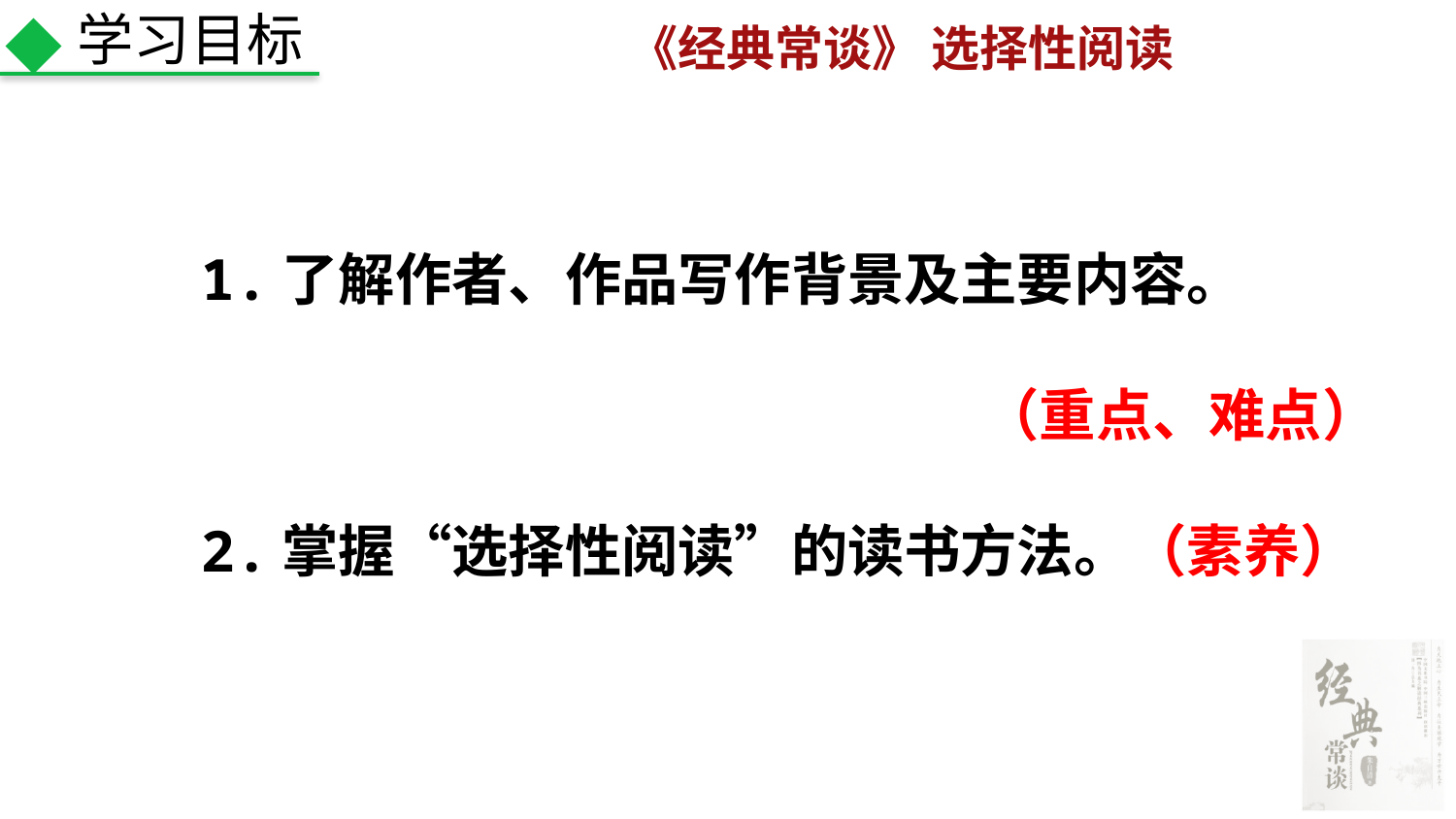

学习目标

1.了解作者、作品写作背景及主要内容。
（重点、难点）
2.掌握“选择性阅读”的读书方法。（素养）